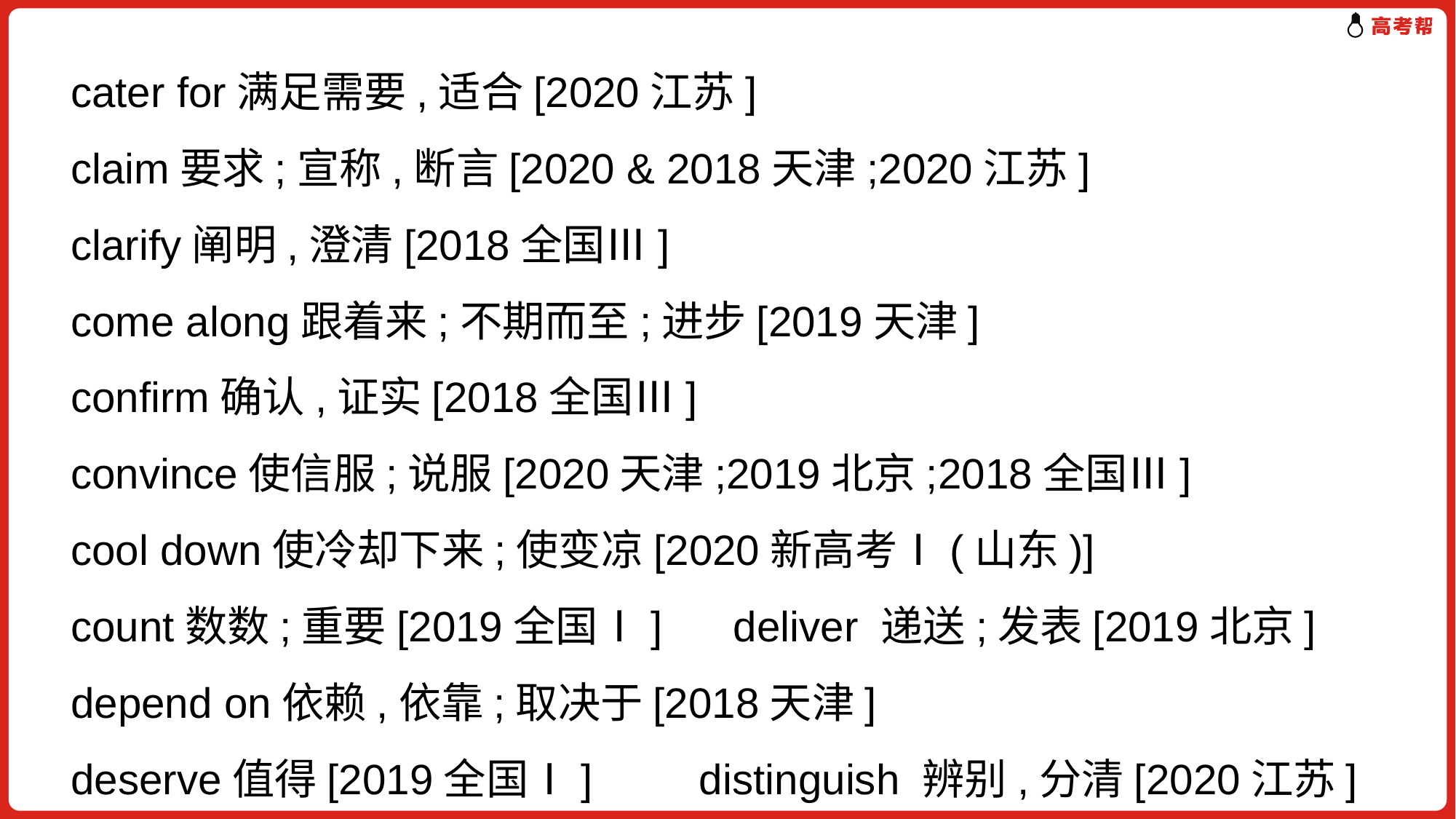

cater for满足需要,适合[2020江苏]
claim要求;宣称,断言[2020 & 2018天津;2020江苏]
clarify阐明,澄清[2018全国Ⅲ]
come along跟着来;不期而至;进步[2019天津]
confirm确认,证实[2018全国Ⅲ]
convince使信服;说服[2020天津;2019北京;2018全国Ⅲ]
cool down使冷却下来;使变凉[2020新高考Ⅰ(山东)]
count数数;重要[2019全国Ⅰ]      deliver 递送;发表[2019北京]
depend on依赖,依靠;取决于[2018天津]
deserve值得[2019全国Ⅰ]         distinguish 辨别,分清[2020江苏]